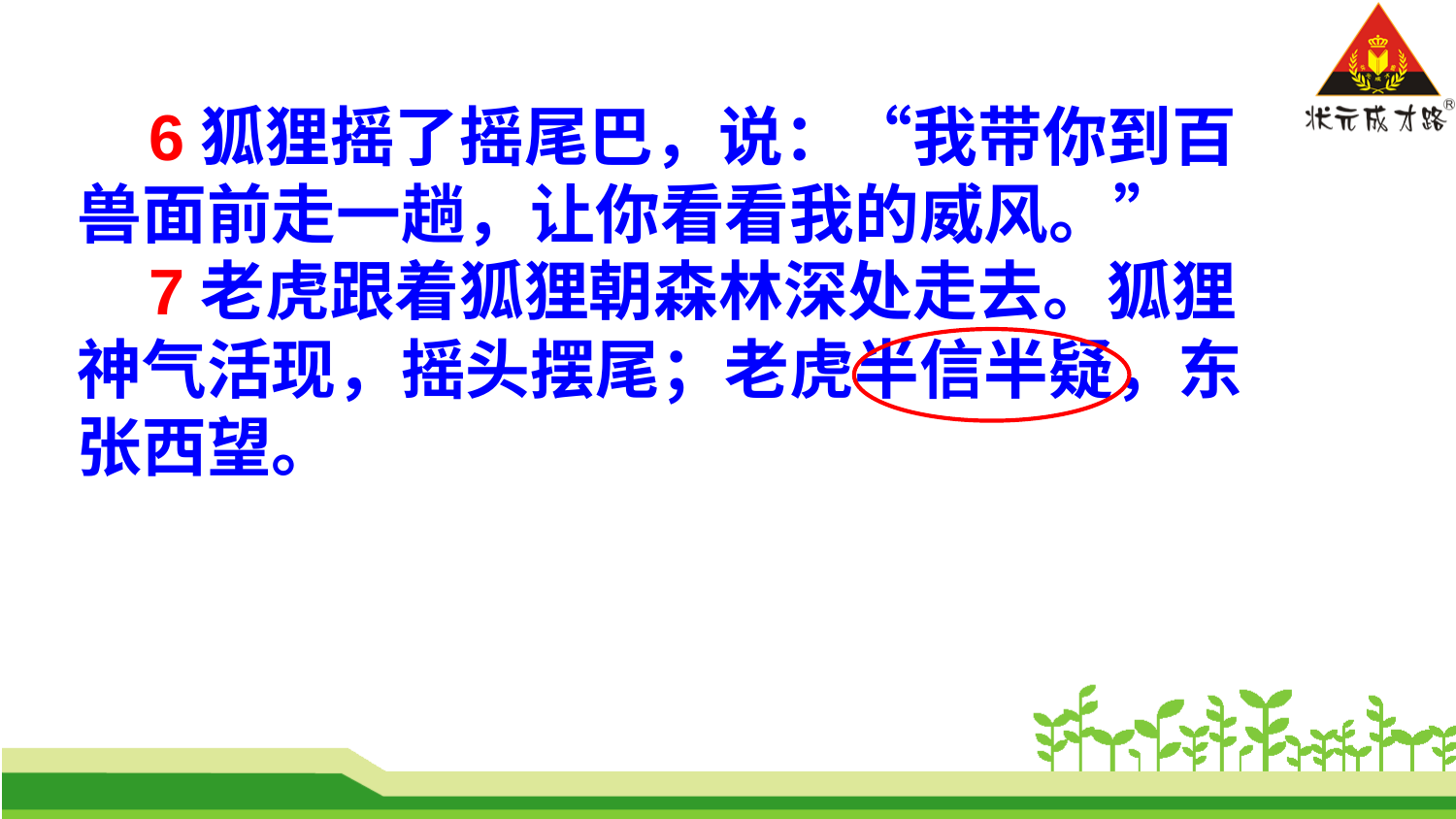

6狐狸摇了摇尾巴，说：“我带你到百兽面前走一趟，让你看看我的威风。”
    7老虎跟着狐狸朝森林深处走去。狐狸神气活现，摇头摆尾；老虎半信半疑，东张西望。